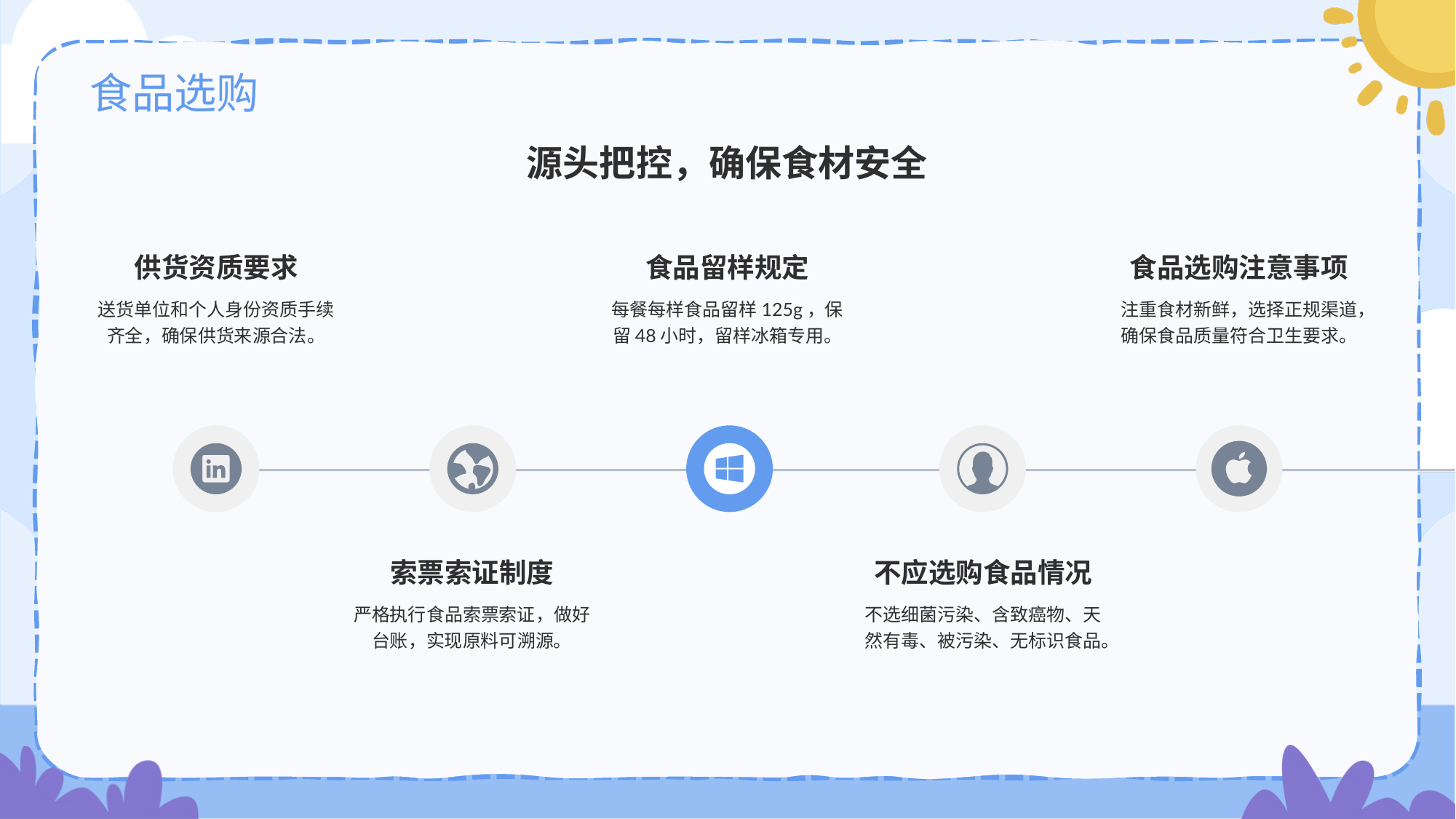

# 食品选购
源头把控，确保食材安全
供货资质要求
送货单位和个人身份资质手续齐全，确保供货来源合法。

食品留样规定
每餐每样食品留样125g，保留48小时，留样冰箱专用。

食品选购注意事项
注重食材新鲜，选择正规渠道，确保食品质量符合卫生要求。

索票索证制度
严格执行食品索票索证，做好台账，实现原料可溯源。

不应选购食品情况
不选细菌污染、含致癌物、天然有毒、被污染、无标识食品。